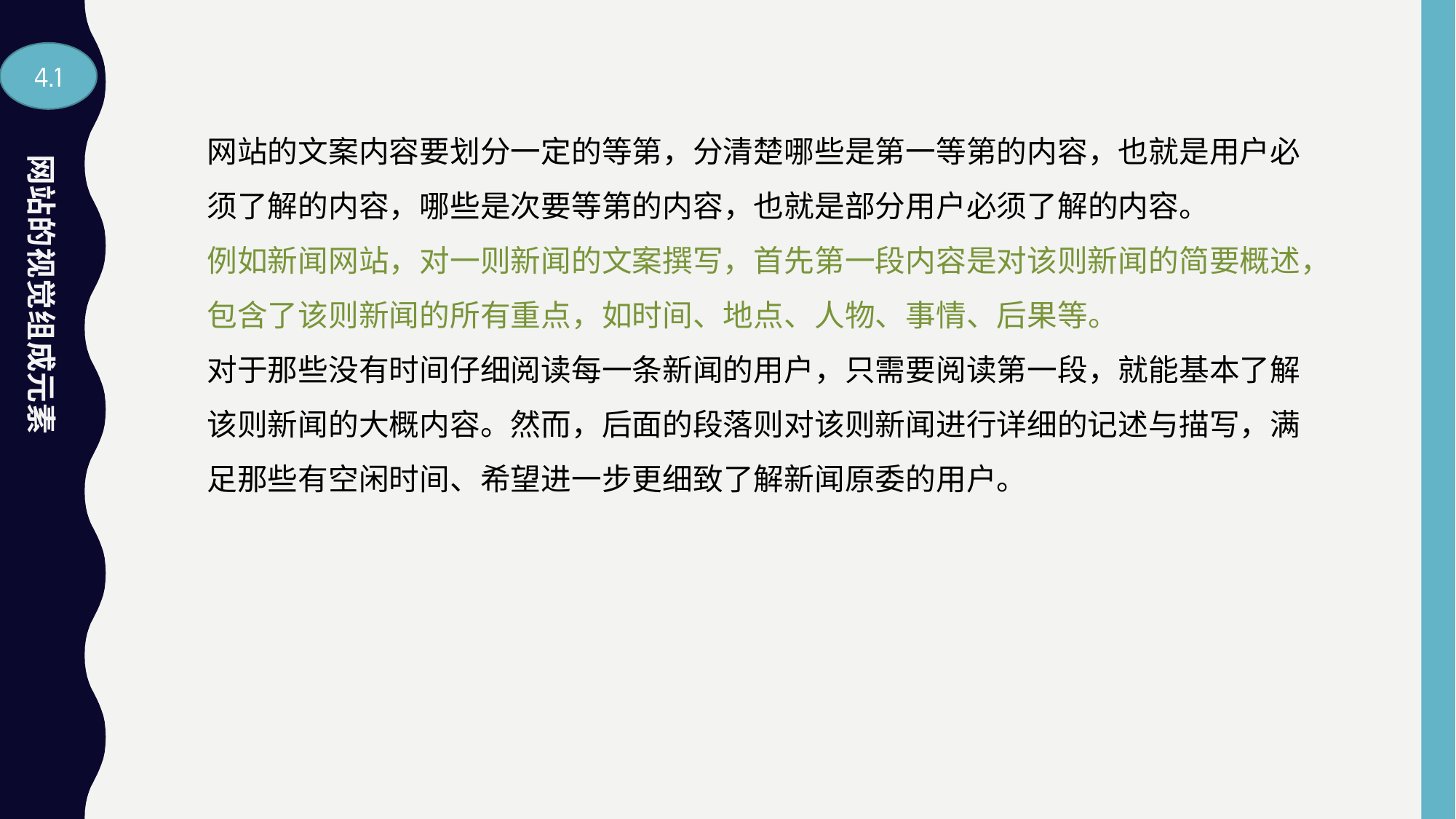

4.1
网站的文案内容要划分一定的等第，分清楚哪些是第一等第的内容，也就是用户必须了解的内容，哪些是次要等第的内容，也就是部分用户必须了解的内容。
例如新闻网站，对一则新闻的文案撰写，首先第一段内容是对该则新闻的简要概述，包含了该则新闻的所有重点，如时间、地点、人物、事情、后果等。
对于那些没有时间仔细阅读每一条新闻的用户，只需要阅读第一段，就能基本了解该则新闻的大概内容。然而，后面的段落则对该则新闻进行详细的记述与描写，满足那些有空闲时间、希望进一步更细致了解新闻原委的用户。

网站的视觉组成元素